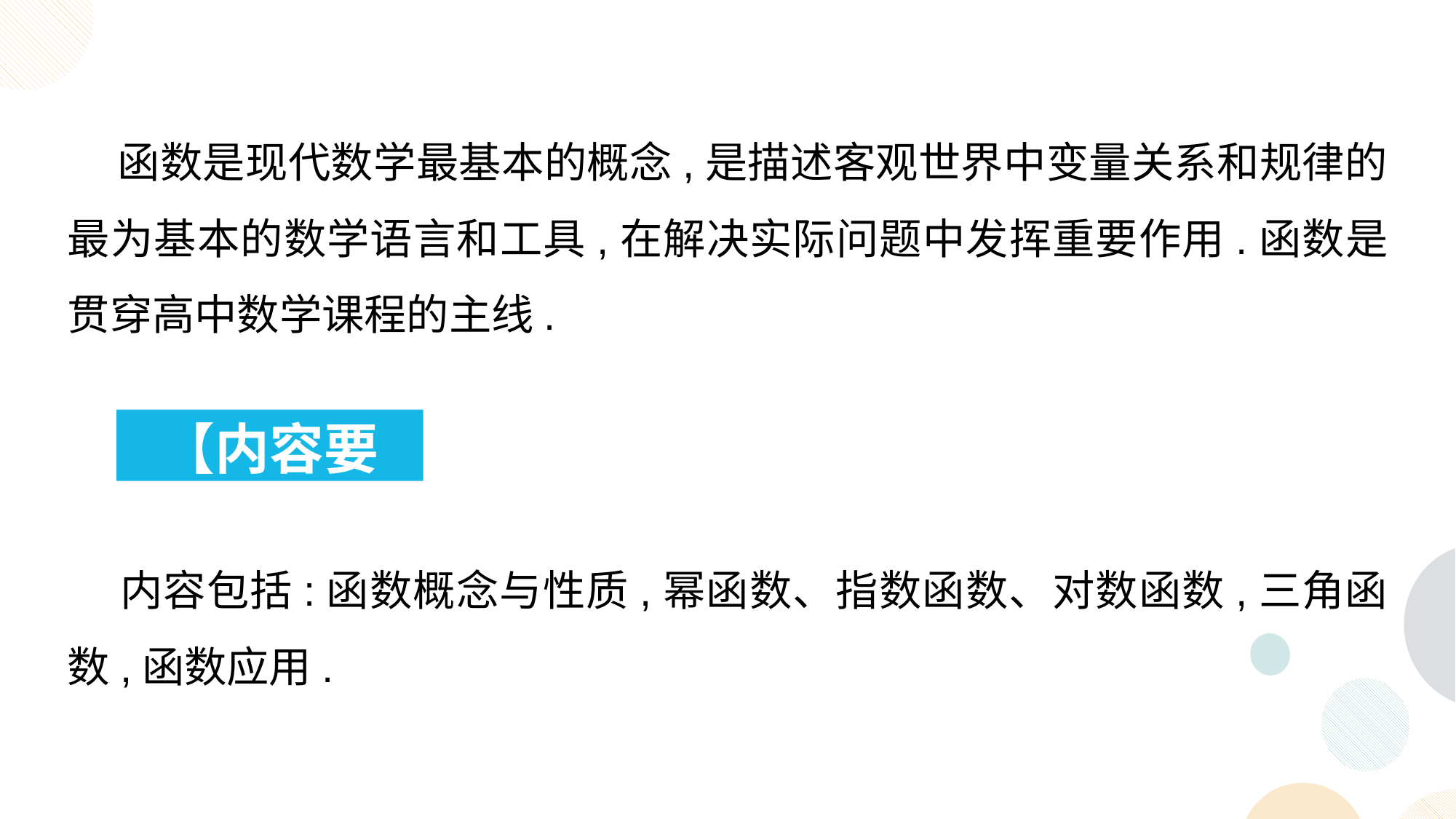

函数是现代数学最基本的概念,是描述客观世界中变量关系和规律的最为基本的数学语言和工具,在解决实际问题中发挥重要作用.函数是贯穿高中数学课程的主线.
【内容要求】
    内容包括:函数概念与性质,幂函数、指数函数、对数函数,三角函数,函数应用.